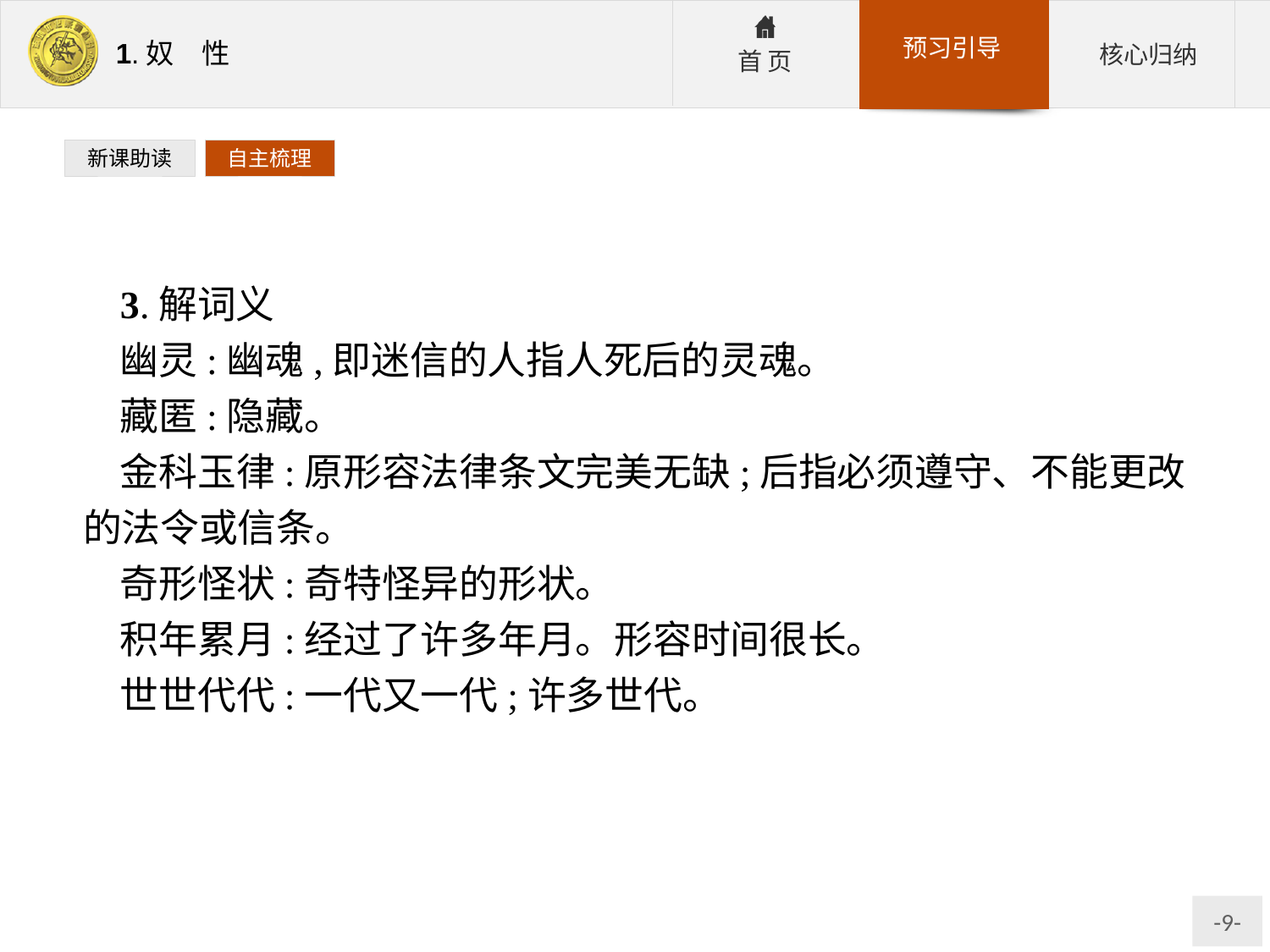

新课助读
自主梳理
3.解词义
幽灵:幽魂,即迷信的人指人死后的灵魂。
藏匿:隐藏。
金科玉律:原形容法律条文完美无缺;后指必须遵守、不能更改的法令或信条。
奇形怪状:奇特怪异的形状。
积年累月:经过了许多年月。形容时间很长。
世世代代:一代又一代;许多世代。